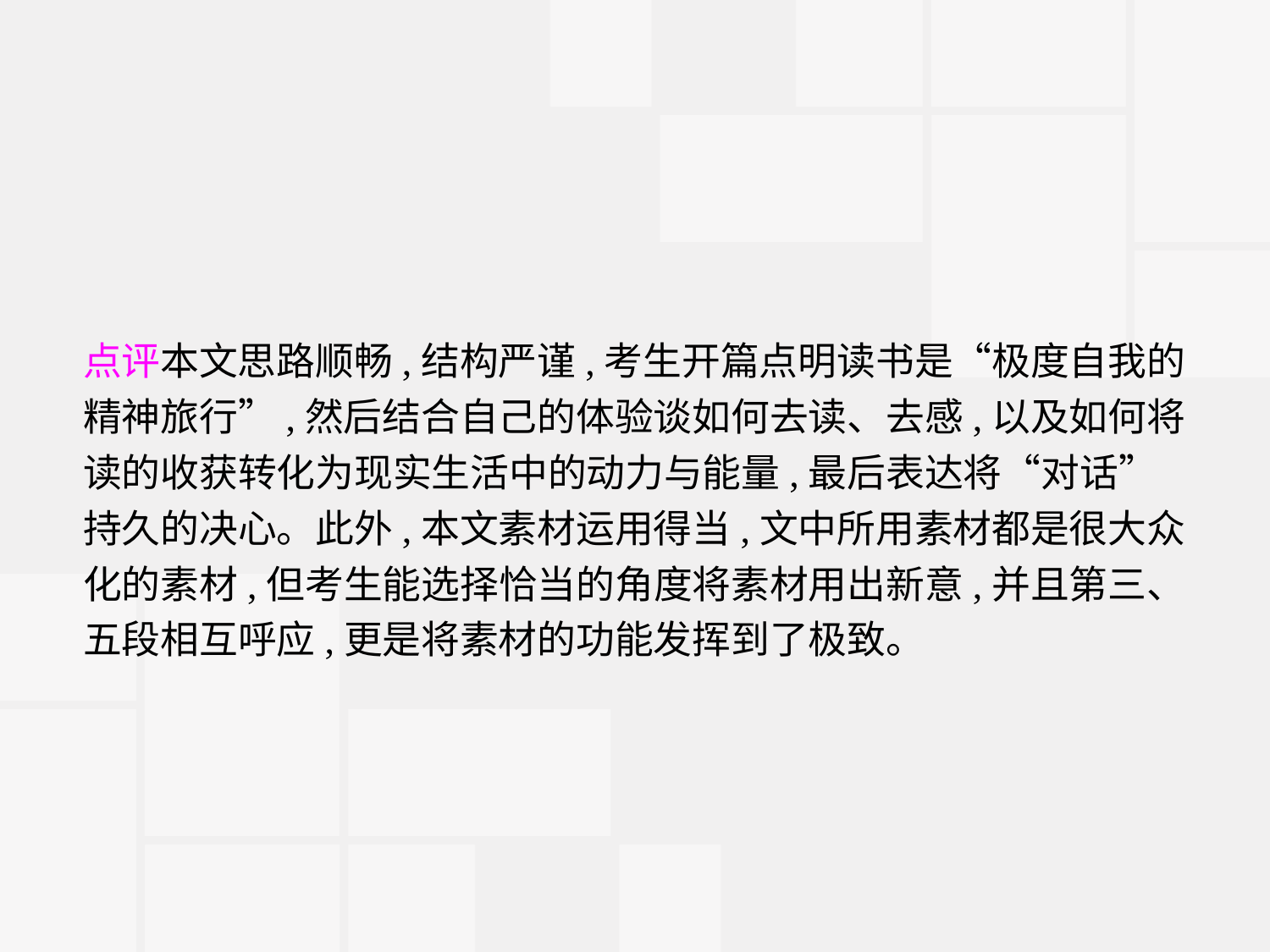

点评本文思路顺畅,结构严谨,考生开篇点明读书是“极度自我的精神旅行”,然后结合自己的体验谈如何去读、去感,以及如何将读的收获转化为现实生活中的动力与能量,最后表达将“对话”持久的决心。此外,本文素材运用得当,文中所用素材都是很大众化的素材,但考生能选择恰当的角度将素材用出新意,并且第三、五段相互呼应,更是将素材的功能发挥到了极致。